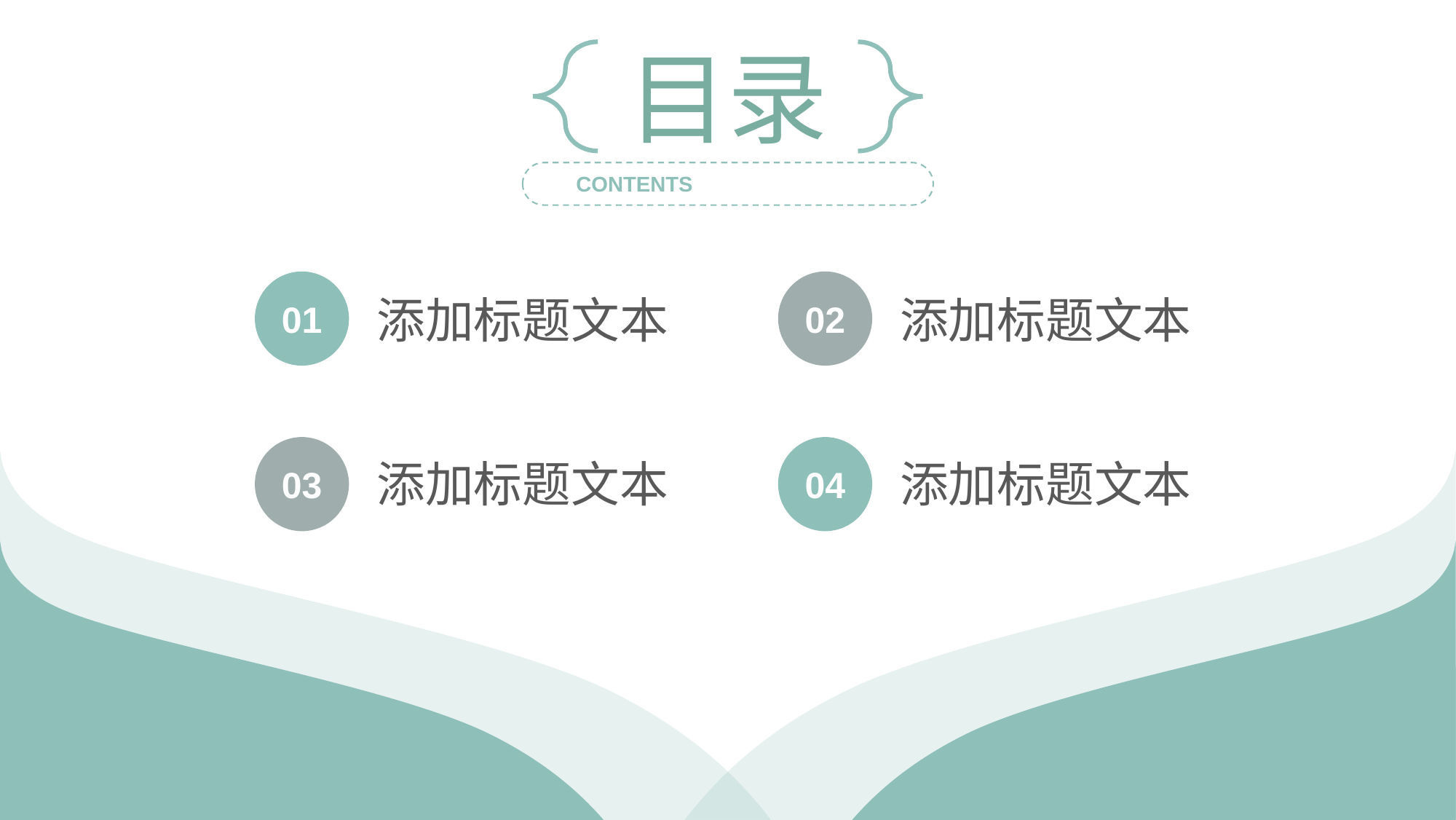

目录

CONTENTS
01
02
添加标题文本
添加标题文本
03
04
添加标题文本
添加标题文本